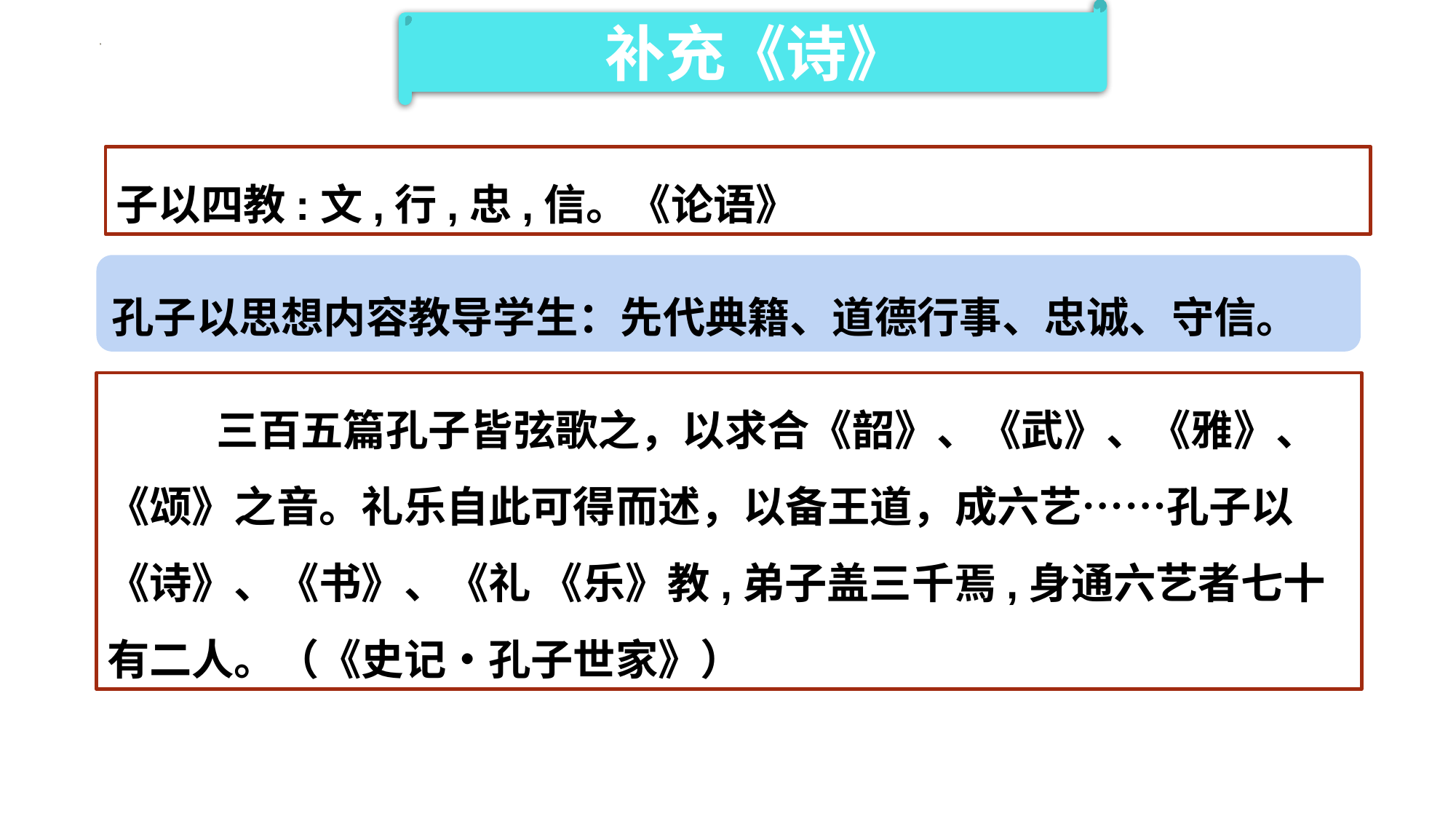

补充《诗》
子以四教:文,行,忠,信。《论语》
孔子以思想内容教导学生：先代典籍、道德行事、忠诚、守信。
	三百五篇孔子皆弦歌之，以求合《韶》、《武》、《雅》、《颂》之音。礼乐自此可得而述，以备王道，成六艺……孔子以《诗》、《书》、《礼 《乐》教,弟子盖三千焉,身通六艺者七十有二人。（《史记•孔子世家》）